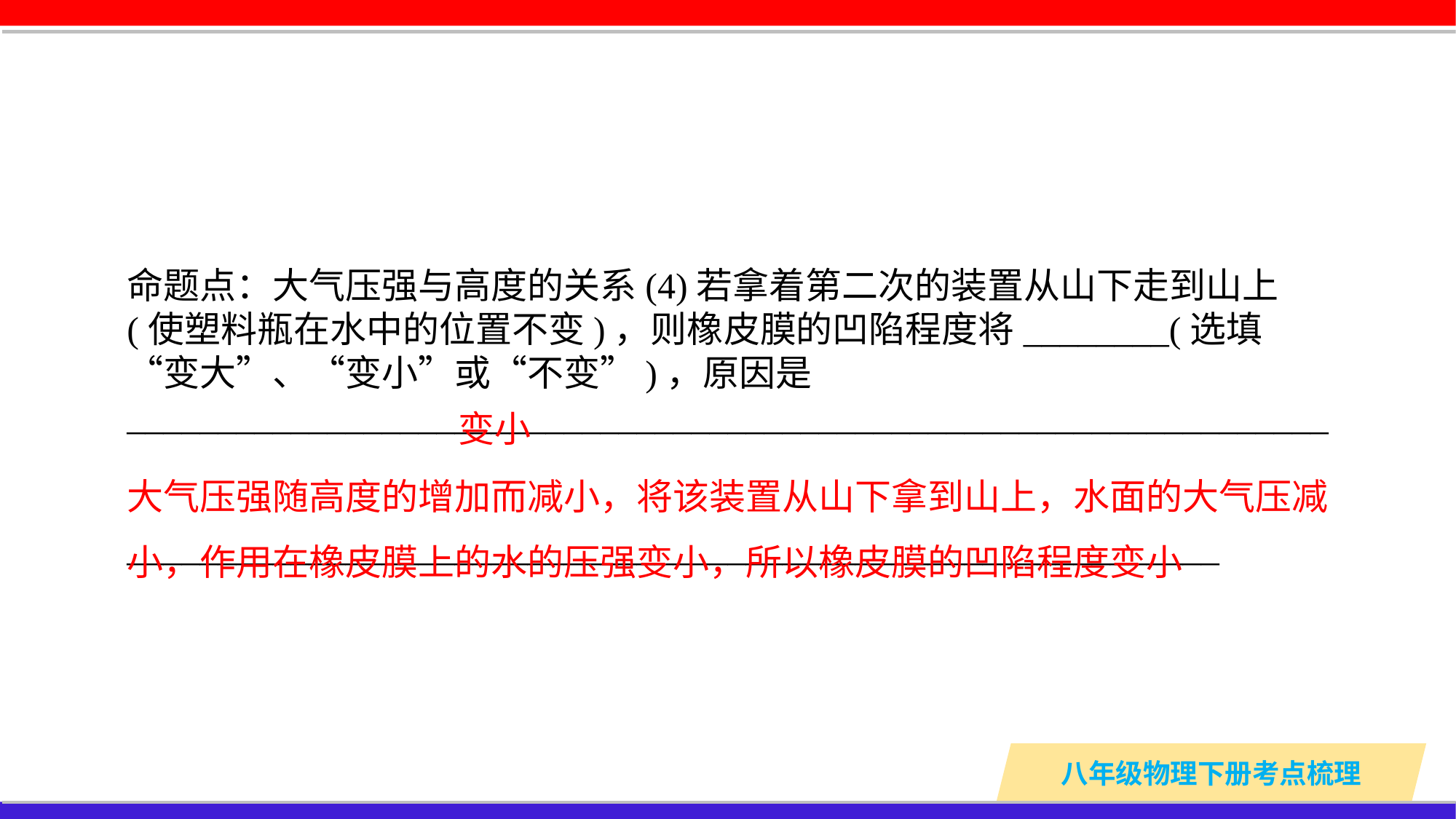

命题点：大气压强与高度的关系(4)若拿着第二次的装置从山下走到山上(使塑料瓶在水中的位置不变)，则橡皮膜的凹陷程度将________(选填“变大”、“变小”或“不变”)，原因是__________________________________________________________________

____________________________________________________________
变小
大气压强随高度的增加而减小，将该装置从山下拿到山上，水面的大气压减小，作用在橡皮膜上的水的压强变小，所以橡皮膜的凹陷程度变小